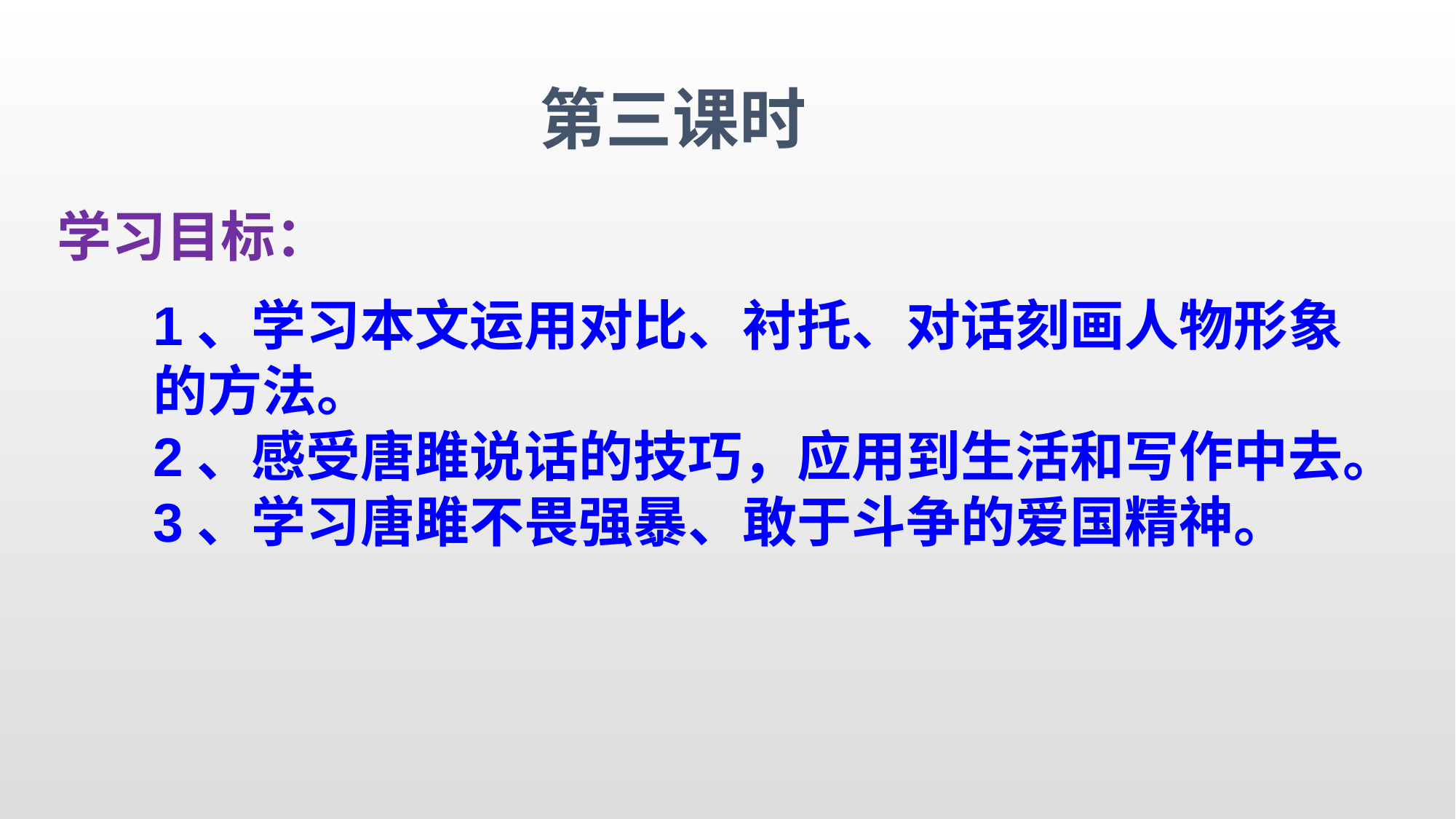

第三课时
学习目标：
1、学习本文运用对比、衬托、对话刻画人物形象的方法。
2、感受唐雎说话的技巧，应用到生活和写作中去。
3、学习唐雎不畏强暴、敢于斗争的爱国精神。